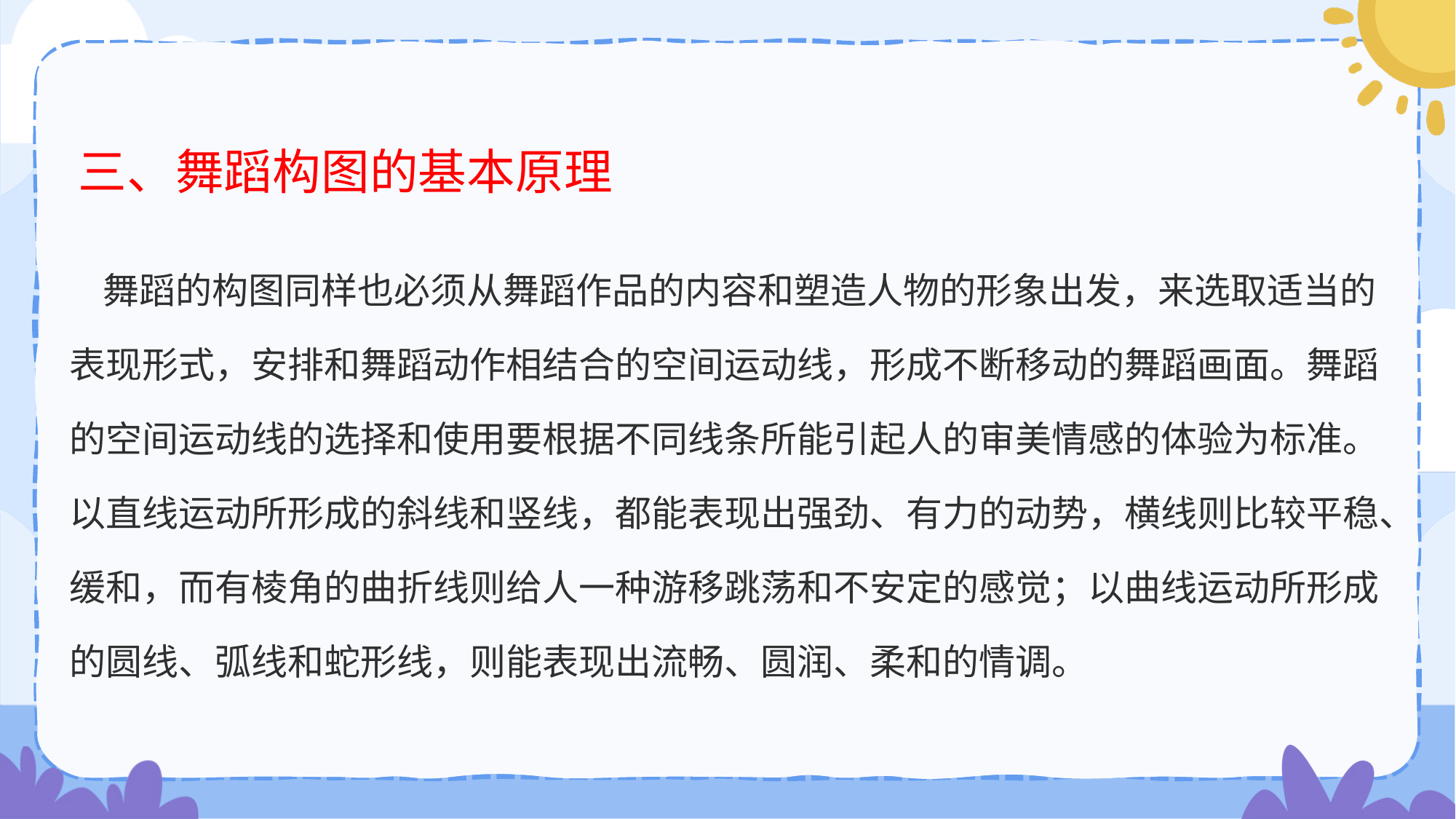

# 三、舞蹈构图的基本原理
   舞蹈的构图同样也必须从舞蹈作品的内容和塑造人物的形象出发，来选取适当的表现形式，安排和舞蹈动作相结合的空间运动线，形成不断移动的舞蹈画面。舞蹈的空间运动线的选择和使用要根据不同线条所能引起人的审美情感的体验为标准。以直线运动所形成的斜线和竖线，都能表现出强劲、有力的动势，横线则比较平稳、缓和，而有棱角的曲折线则给人一种游移跳荡和不安定的感觉；以曲线运动所形成的圆线、弧线和蛇形线，则能表现出流畅、圆润、柔和的情调。